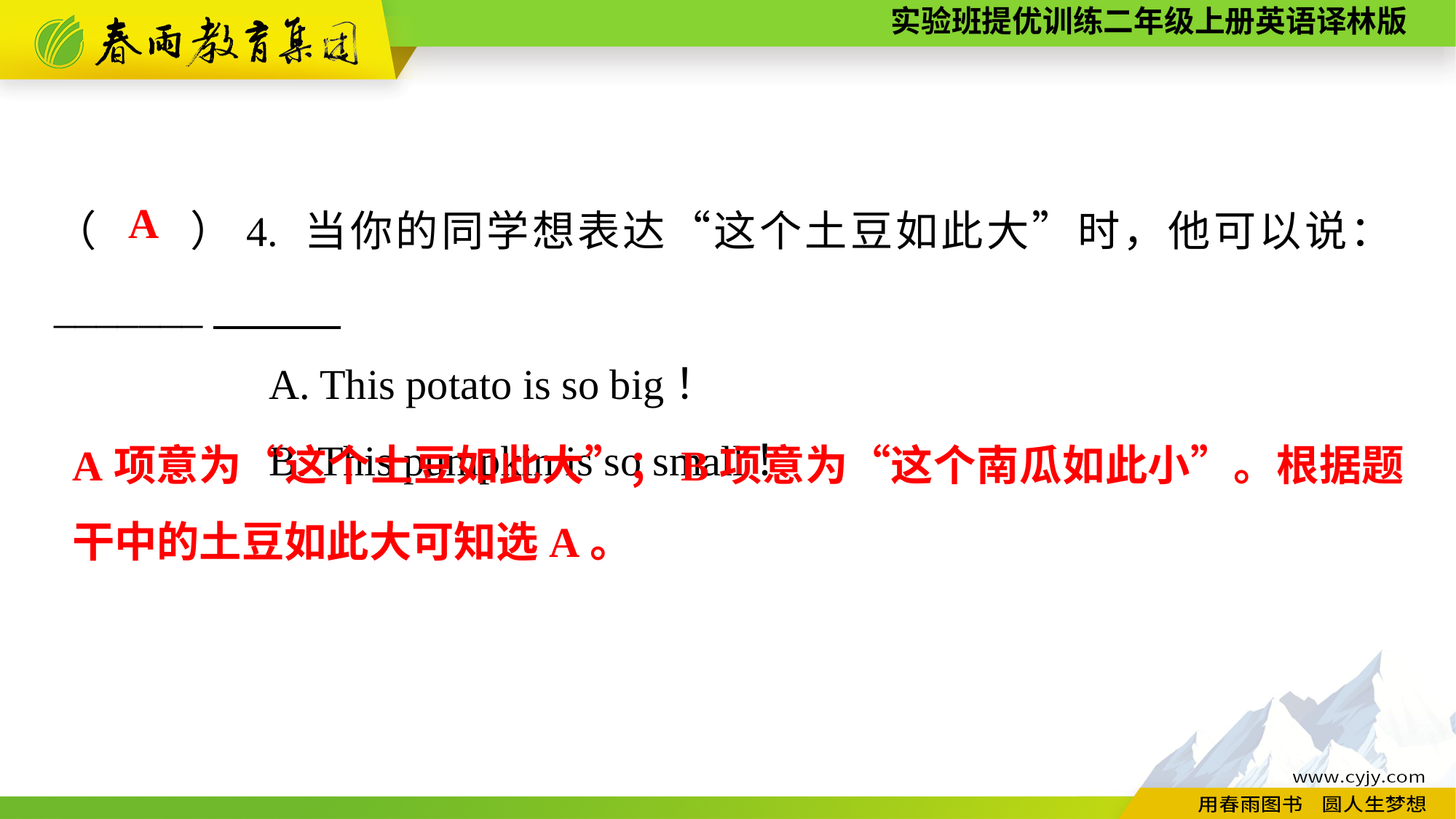

（　　）4. 当你的同学想表达“这个土豆如此大”时，他可以说：_______
A. This potato is so big！
B. This pumpkin is so small！
A
A项意为“这个土豆如此大”；B项意为“这个南瓜如此小”。根据题干中的土豆如此大可知选A。